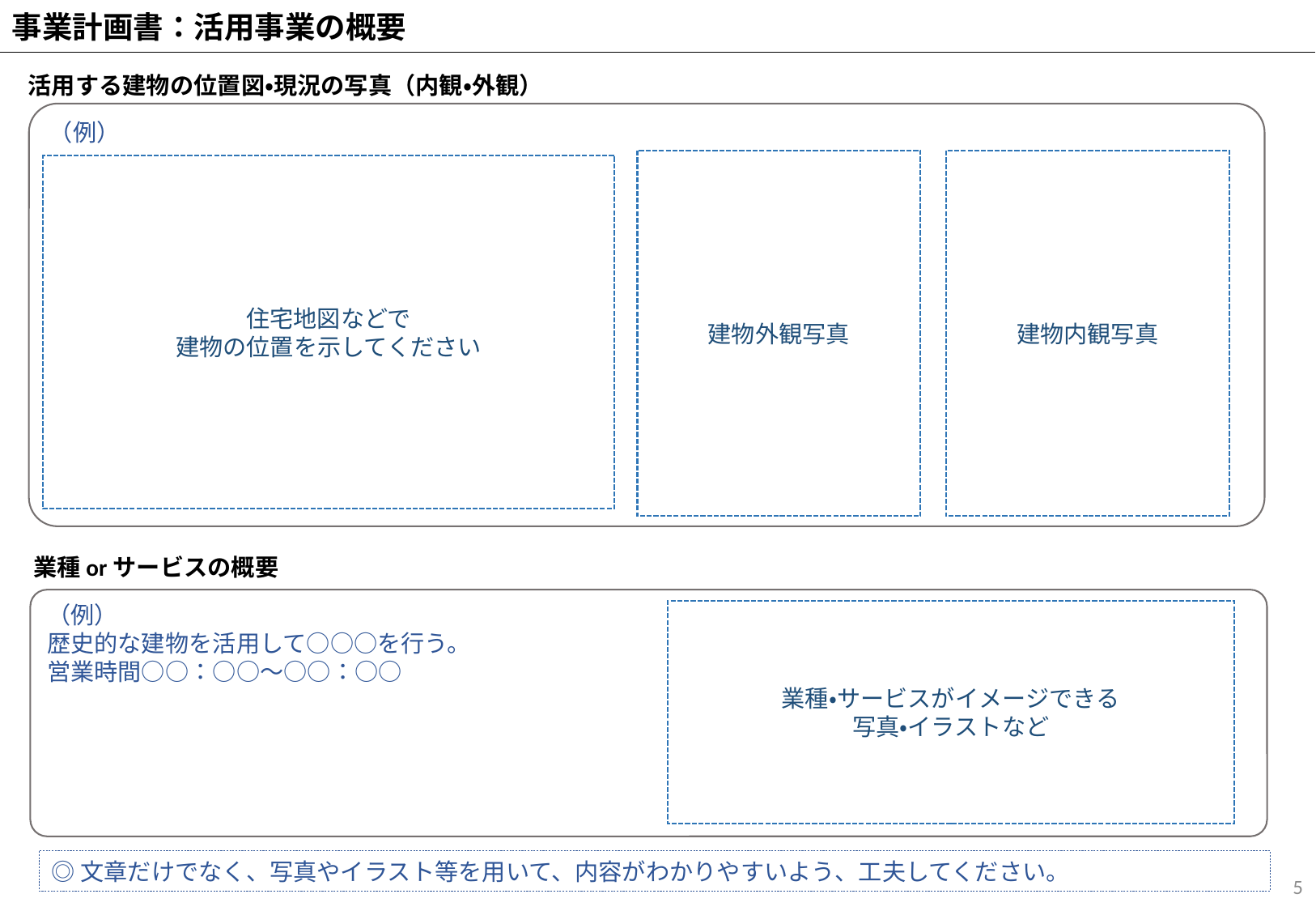

事業計画書：活用事業の概要
活用する建物の位置図・現況の写真（内観・外観）
（例）

建物外観写真
建物内観写真
住宅地図などで
建物の位置を示してください
業種orサービスの概要
（例）
歴史的な建物を活用して○○○を行う。
営業時間○○：○○～○○：○○
業種・サービスがイメージできる
写真・イラストなど
◎文章だけでなく、写真やイラスト等を用いて、内容がわかりやすいよう、工夫してください。
5